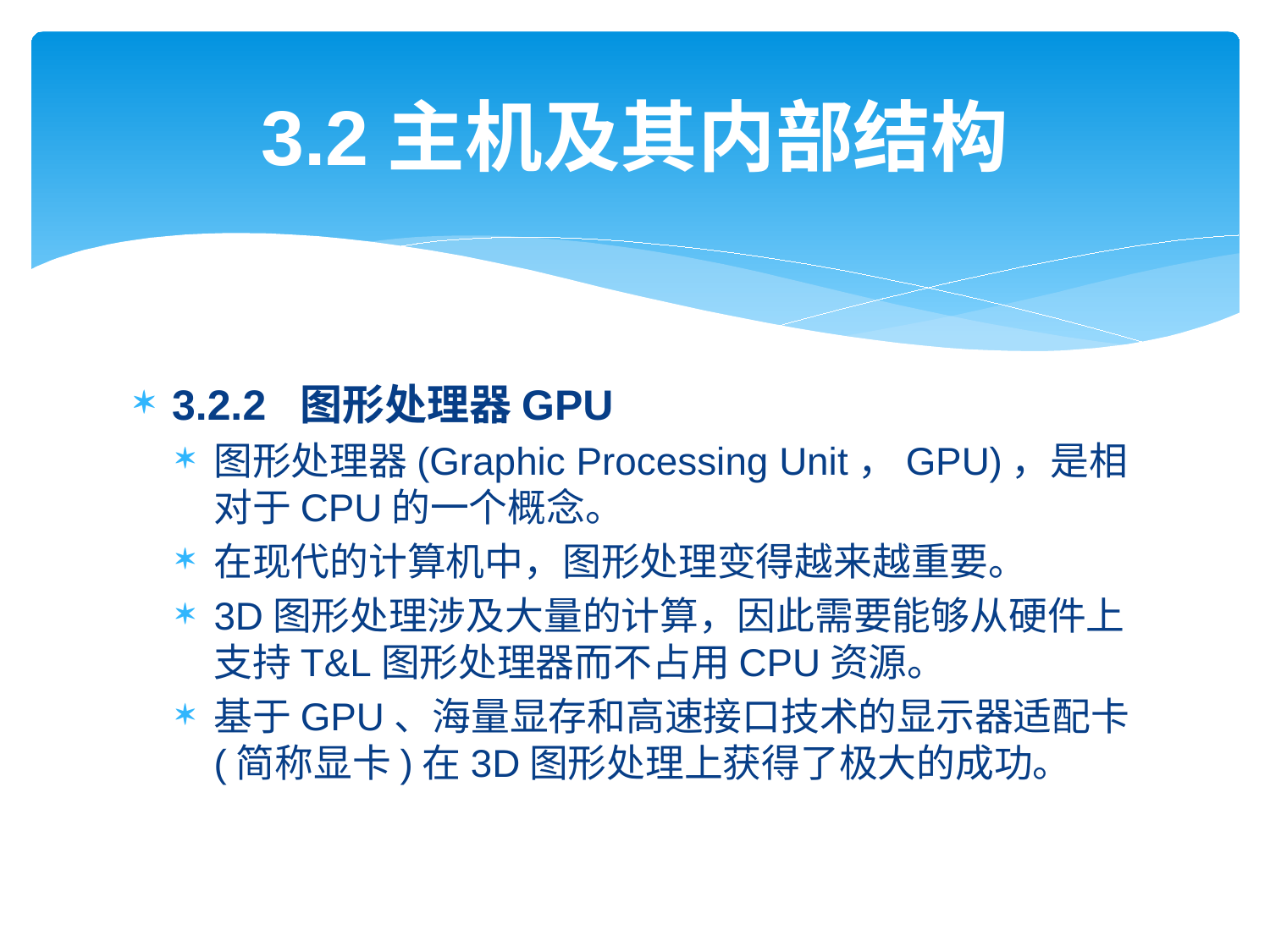

# 3.2主机及其内部结构
3.2.2  图形处理器GPU
图形处理器(Graphic Processing Unit，GPU)，是相对于CPU的一个概念。
在现代的计算机中，图形处理变得越来越重要。
3D图形处理涉及大量的计算，因此需要能够从硬件上支持T&L图形处理器而不占用CPU资源。
基于GPU、海量显存和高速接口技术的显示器适配卡(简称显卡)在3D图形处理上获得了极大的成功。